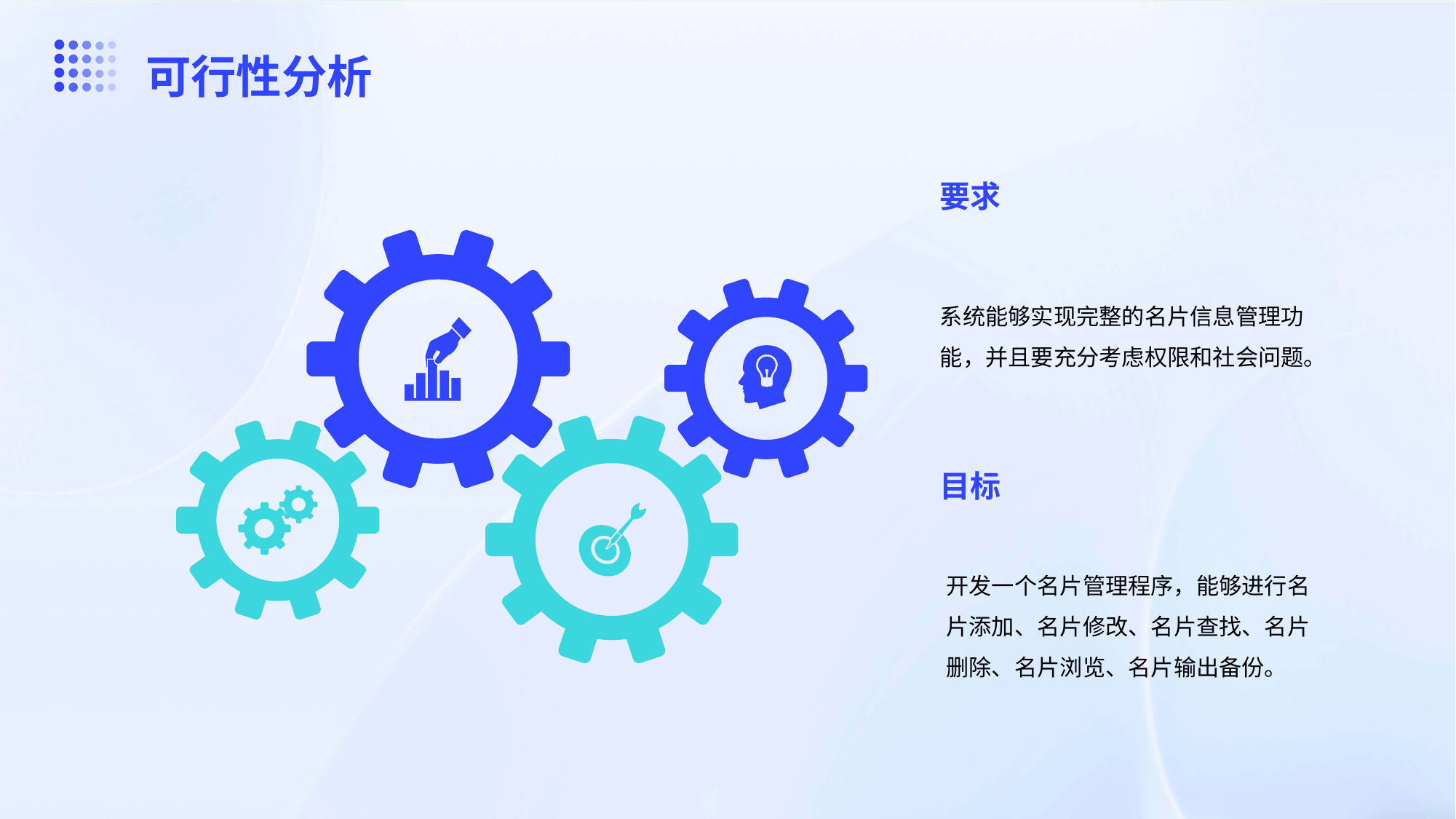

可行性分析

要求
系统能够实现完整的名片信息管理功能，并且要充分考虑权限和社会问题。

目标

开发一个名片管理程序，能够进行名片添加、名片修改、名片查找、名片删除、名片浏览、名片输出备份。